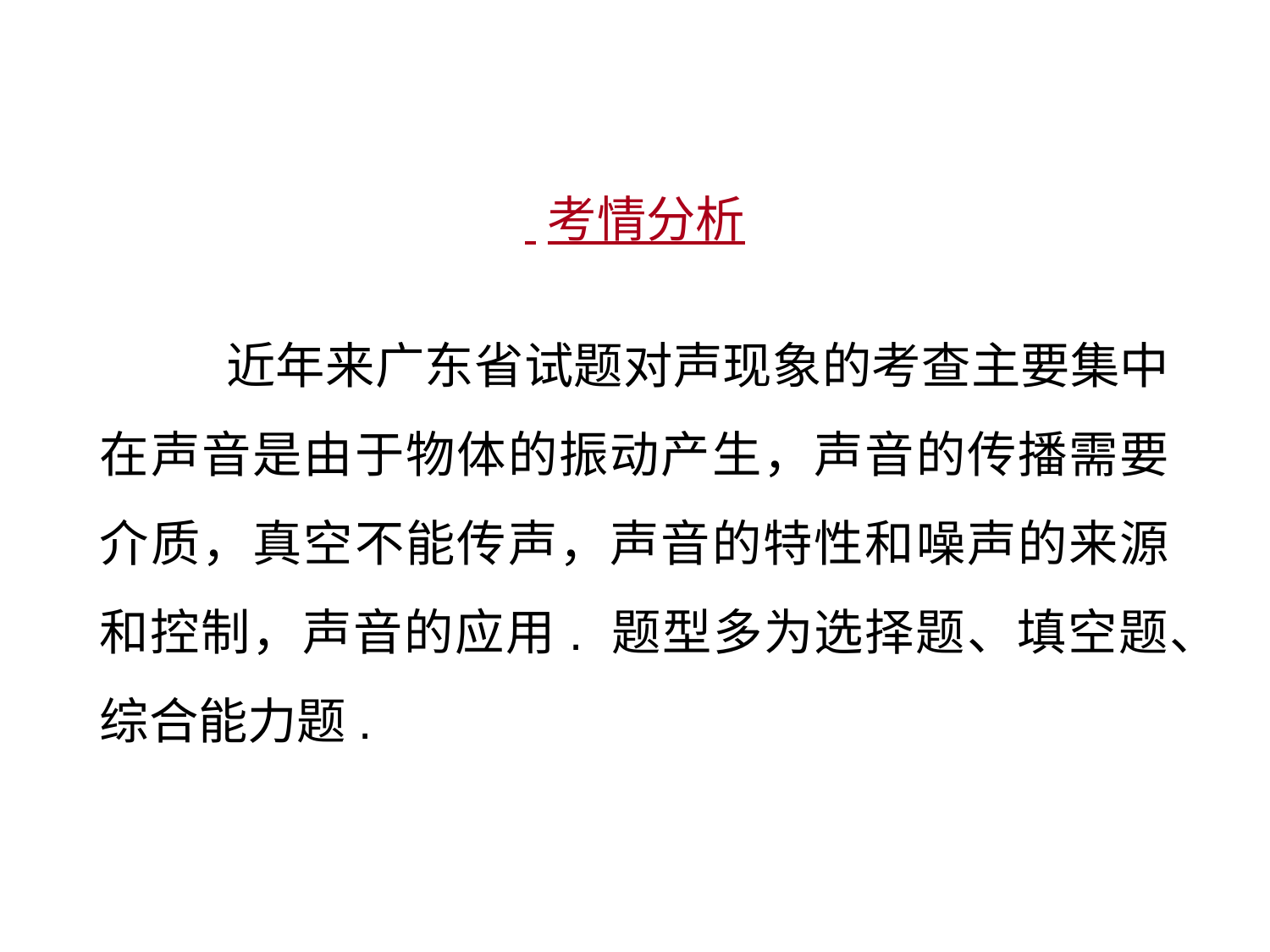

考情分析
 近年来广东省试题对声现象的考查主要集中在声音是由于物体的振动产生，声音的传播需要介质，真空不能传声，声音的特性和噪声的来源和控制，声音的应用. 题型多为选择题、填空题、综合能力题.